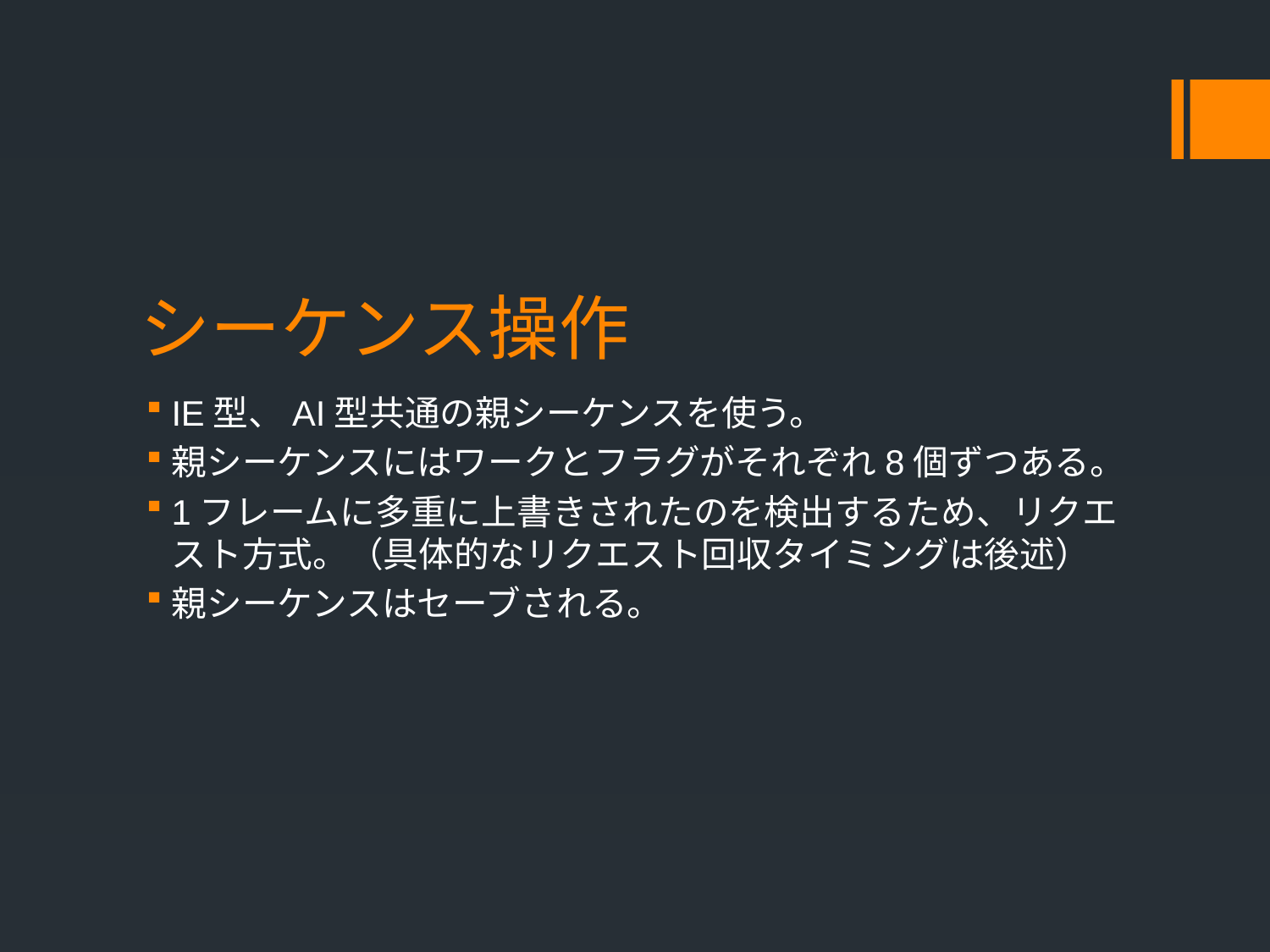

# シーケンス操作
IE型、AI型共通の親シーケンスを使う。
親シーケンスにはワークとフラグがそれぞれ8個ずつある。
1フレームに多重に上書きされたのを検出するため、リクエスト方式。（具体的なリクエスト回収タイミングは後述）
親シーケンスはセーブされる。